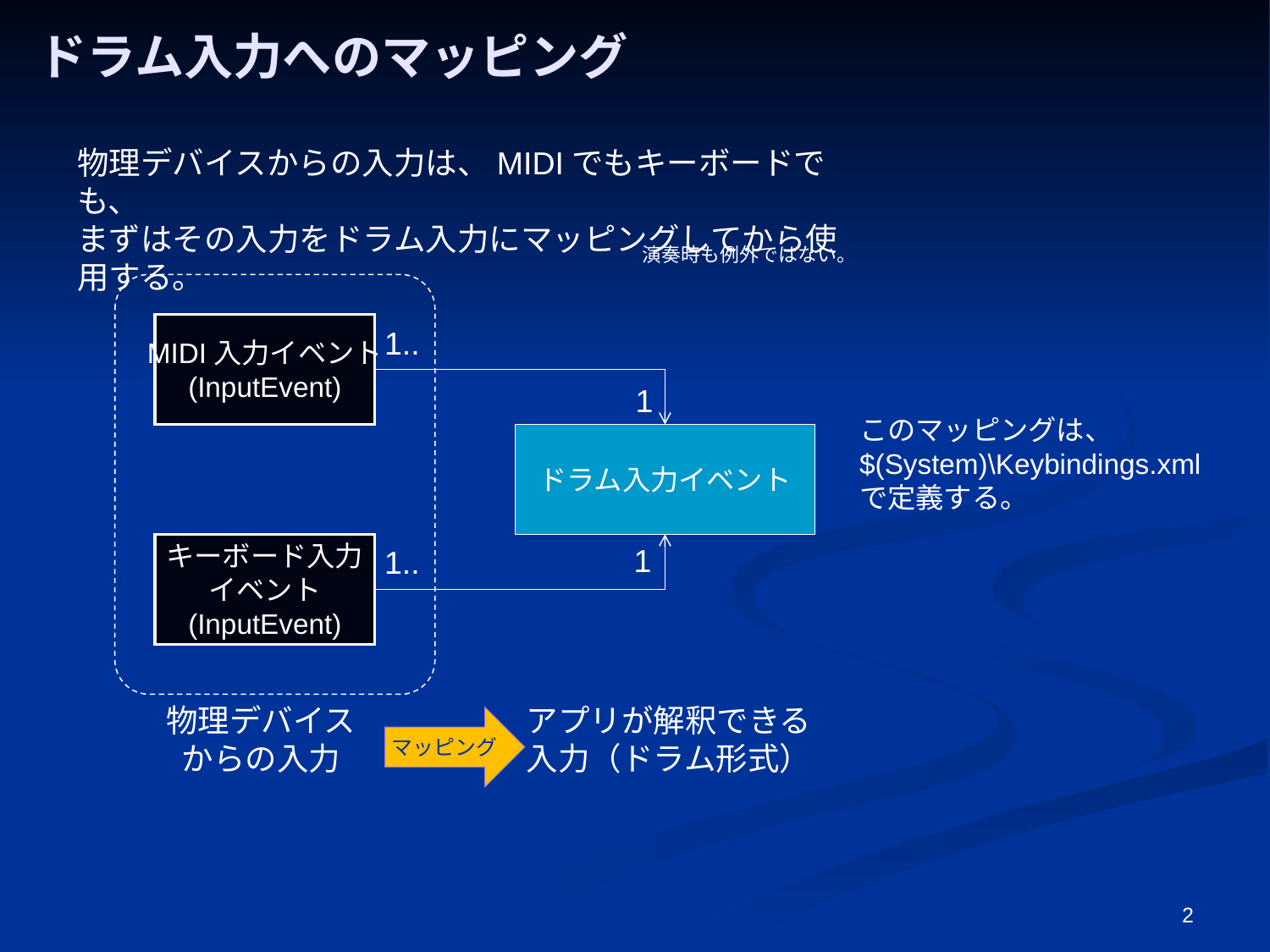

# ドラム入力へのマッピング
物理デバイスからの入力は、MIDIでもキーボードでも、
まずはその入力をドラム入力にマッピングしてから使用する。
演奏時も例外ではない。

MIDI入力イベント
(InputEvent)
1..
1
このマッピングは、
$(System)\Keybindings.xml
で定義する。
ドラム入力イベント
キーボード入力
イベント
(InputEvent)
1
1..
物理デバイス
からの入力
アプリが解釈できる
入力（ドラム形式）
マッピング
2